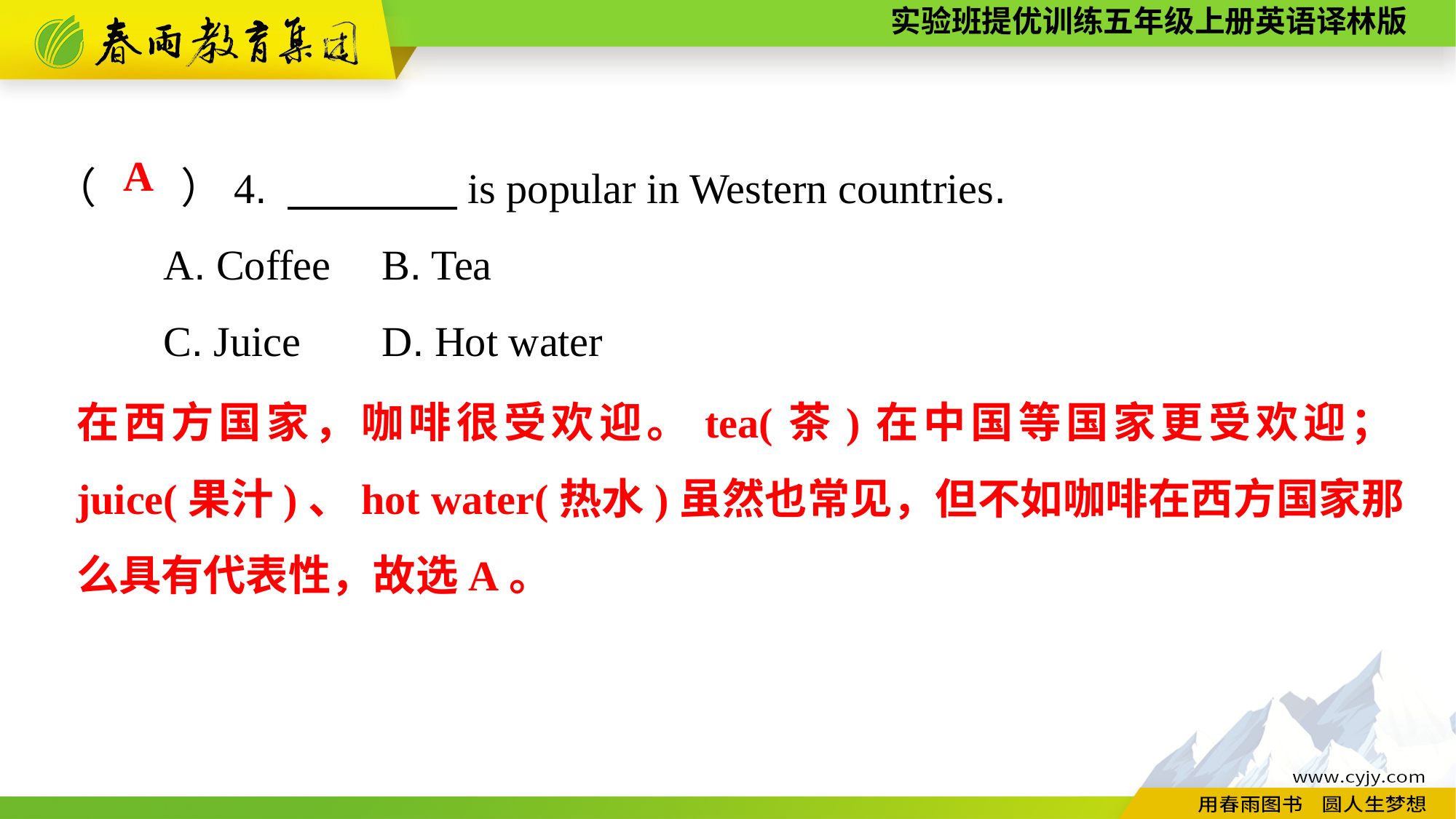

（　　）4. 　　　　is popular in Western countries.
	A. Coffee	B. Tea
	C. Juice	D. Hot water
A
在西方国家，咖啡很受欢迎。tea(茶)在中国等国家更受欢迎；juice(果汁)、hot water(热水)虽然也常见，但不如咖啡在西方国家那么具有代表性，故选A。